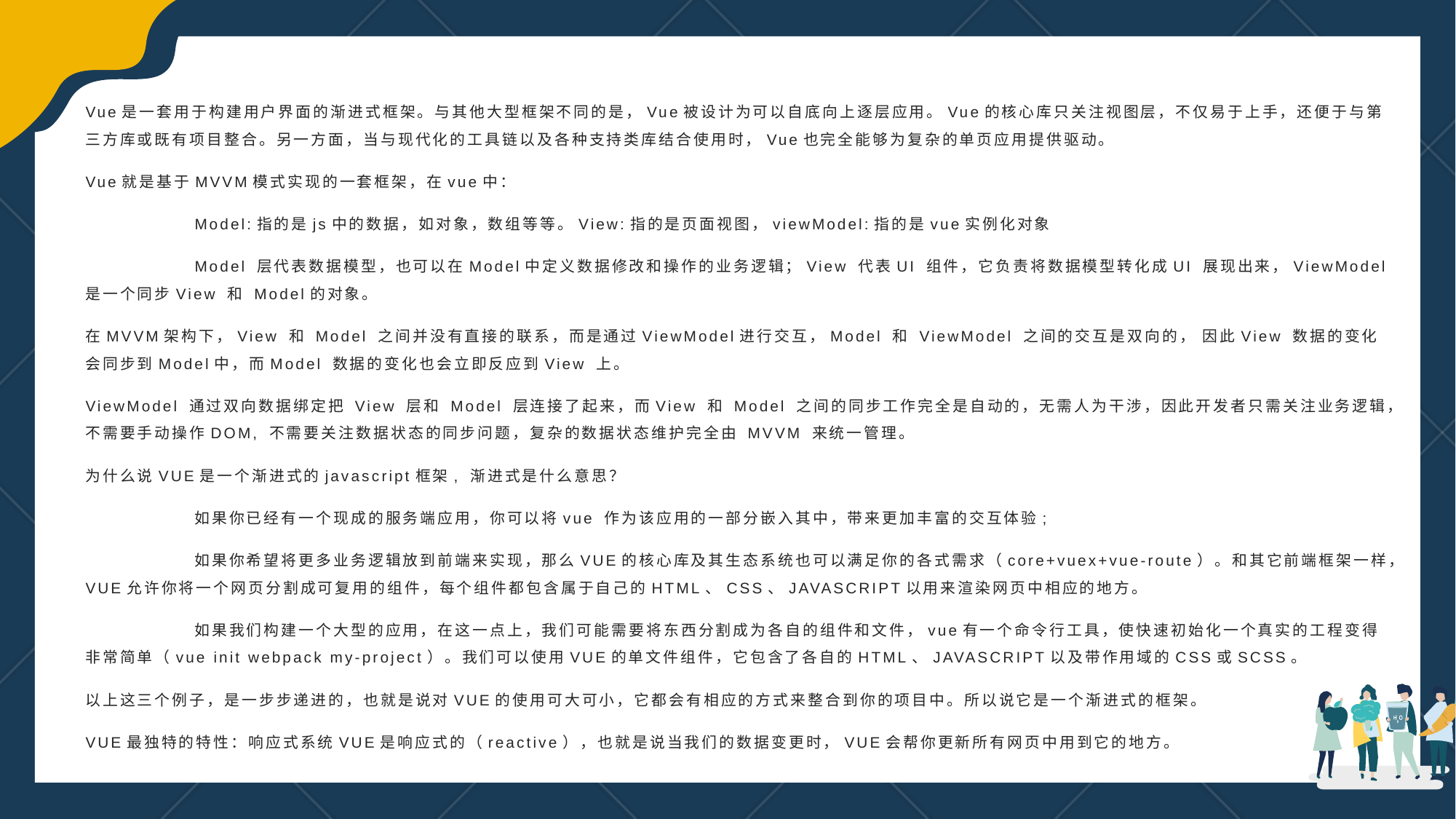

Vue是一套用于构建用户界面的渐进式框架。与其他大型框架不同的是，Vue被设计为可以自底向上逐层应用。Vue的核心库只关注视图层，不仅易于上手，还便于与第三方库或既有项目整合。另一方面，当与现代化的工具链以及各种支持类库结合使用时，Vue也完全能够为复杂的单页应用提供驱动。
Vue就是基于MVVM模式实现的一套框架，在vue中：
	Model:指的是js中的数据，如对象，数组等等。View:指的是页面视图，viewModel:指的是vue实例化对象
	Model 层代表数据模型，也可以在Model中定义数据修改和操作的业务逻辑；View 代表UI 组件，它负责将数据模型转化成UI 展现出来，ViewModel 是一个同步View 和 Model的对象。
在MVVM架构下，View 和 Model 之间并没有直接的联系，而是通过ViewModel进行交互，Model 和 ViewModel 之间的交互是双向的， 因此View 数据的变化会同步到Model中，而Model 数据的变化也会立即反应到View 上。
ViewModel 通过双向数据绑定把 View 层和 Model 层连接了起来，而View 和 Model 之间的同步工作完全是自动的，无需人为干涉，因此开发者只需关注业务逻辑，不需要手动操作DOM, 不需要关注数据状态的同步问题，复杂的数据状态维护完全由 MVVM 来统一管理。
为什么说VUE是一个渐进式的javascript框架, 渐进式是什么意思？
	如果你已经有一个现成的服务端应用，你可以将vue 作为该应用的一部分嵌入其中，带来更加丰富的交互体验;
	如果你希望将更多业务逻辑放到前端来实现，那么VUE的核心库及其生态系统也可以满足你的各式需求（core+vuex+vue-route）。和其它前端框架一样，VUE允许你将一个网页分割成可复用的组件，每个组件都包含属于自己的HTML、CSS、JAVASCRIPT以用来渲染网页中相应的地方。
	如果我们构建一个大型的应用，在这一点上，我们可能需要将东西分割成为各自的组件和文件，vue有一个命令行工具，使快速初始化一个真实的工程变得非常简单（vue init webpack my-project）。我们可以使用VUE的单文件组件，它包含了各自的HTML、JAVASCRIPT以及带作用域的CSS或SCSS。
以上这三个例子，是一步步递进的，也就是说对VUE的使用可大可小，它都会有相应的方式来整合到你的项目中。所以说它是一个渐进式的框架。
VUE最独特的特性：响应式系统VUE是响应式的（reactive），也就是说当我们的数据变更时，VUE会帮你更新所有网页中用到它的地方。